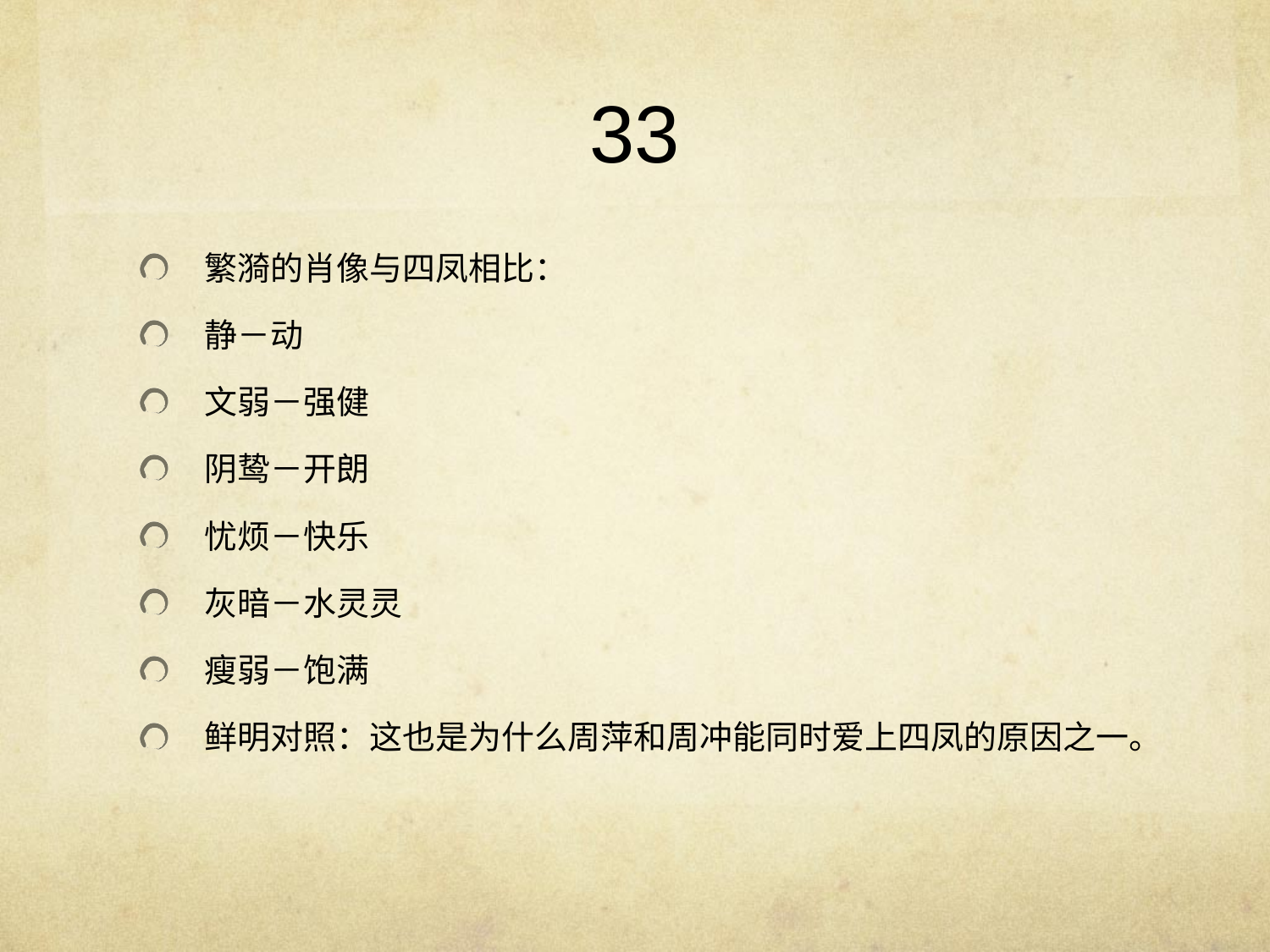

# 33
繁漪的肖像与四凤相比：
静－动
文弱－强健
阴鸷－开朗
忧烦－快乐
灰暗－水灵灵
瘦弱－饱满
鲜明对照：这也是为什么周萍和周冲能同时爱上四凤的原因之一。